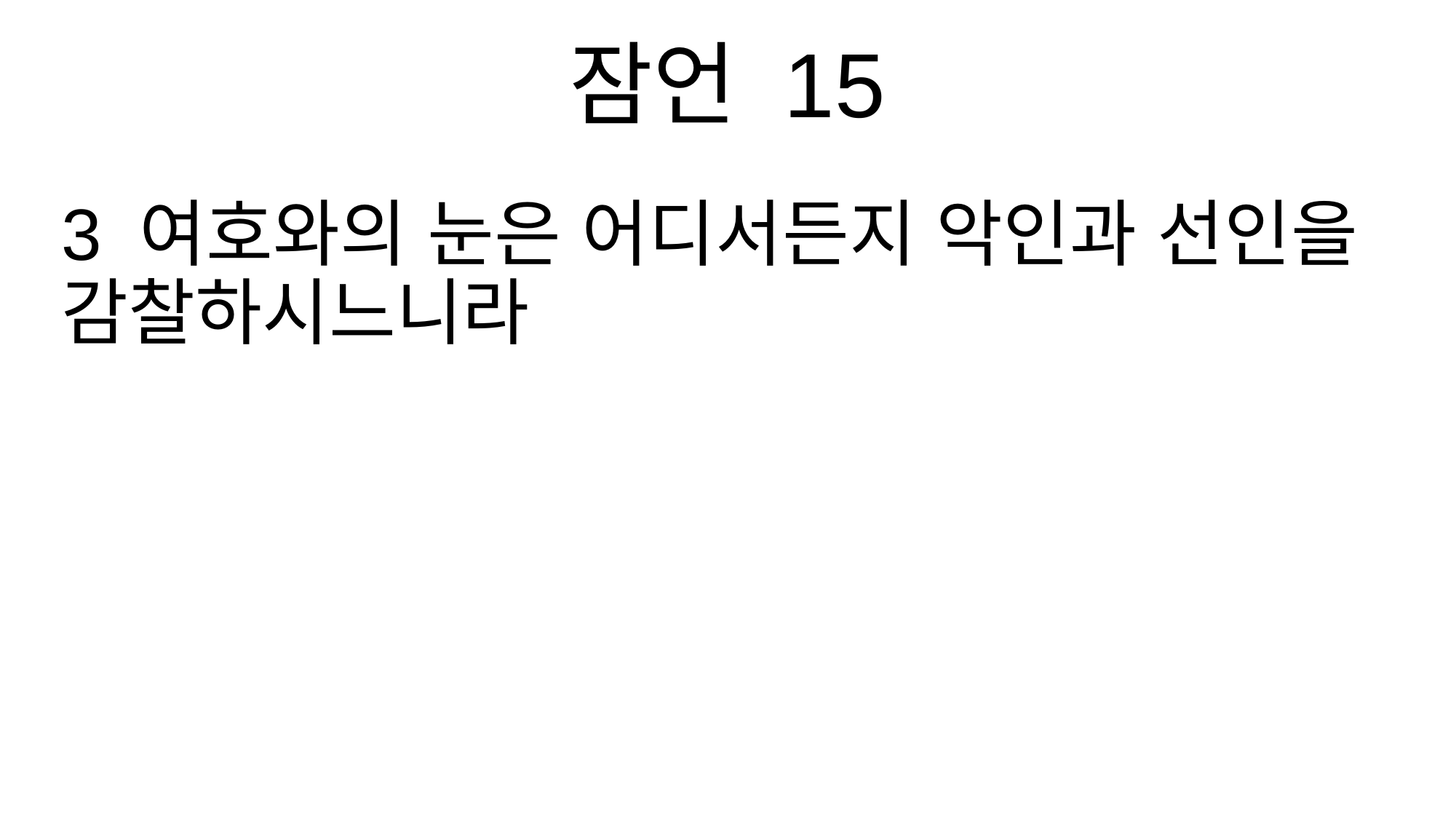

잠언 15
3 여호와의 눈은 어디서든지 악인과 선인을 감찰하시느니라